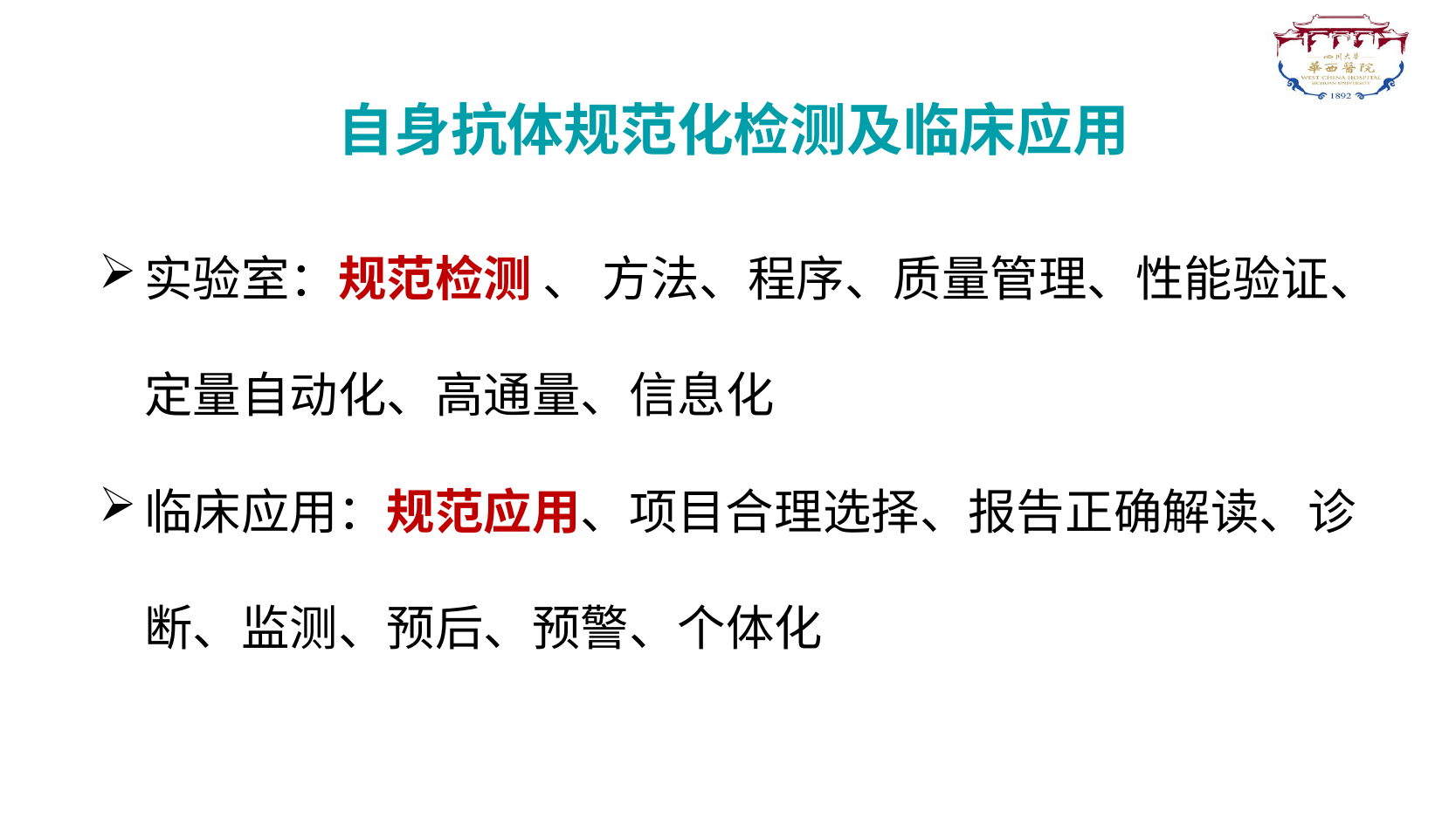

自身抗体规范化检测及临床应用
实验室：规范检测 、 方法、程序、质量管理、性能验证、定量自动化、高通量、信息化
临床应用：规范应用、项目合理选择、报告正确解读、诊断、监测、预后、预警、个体化